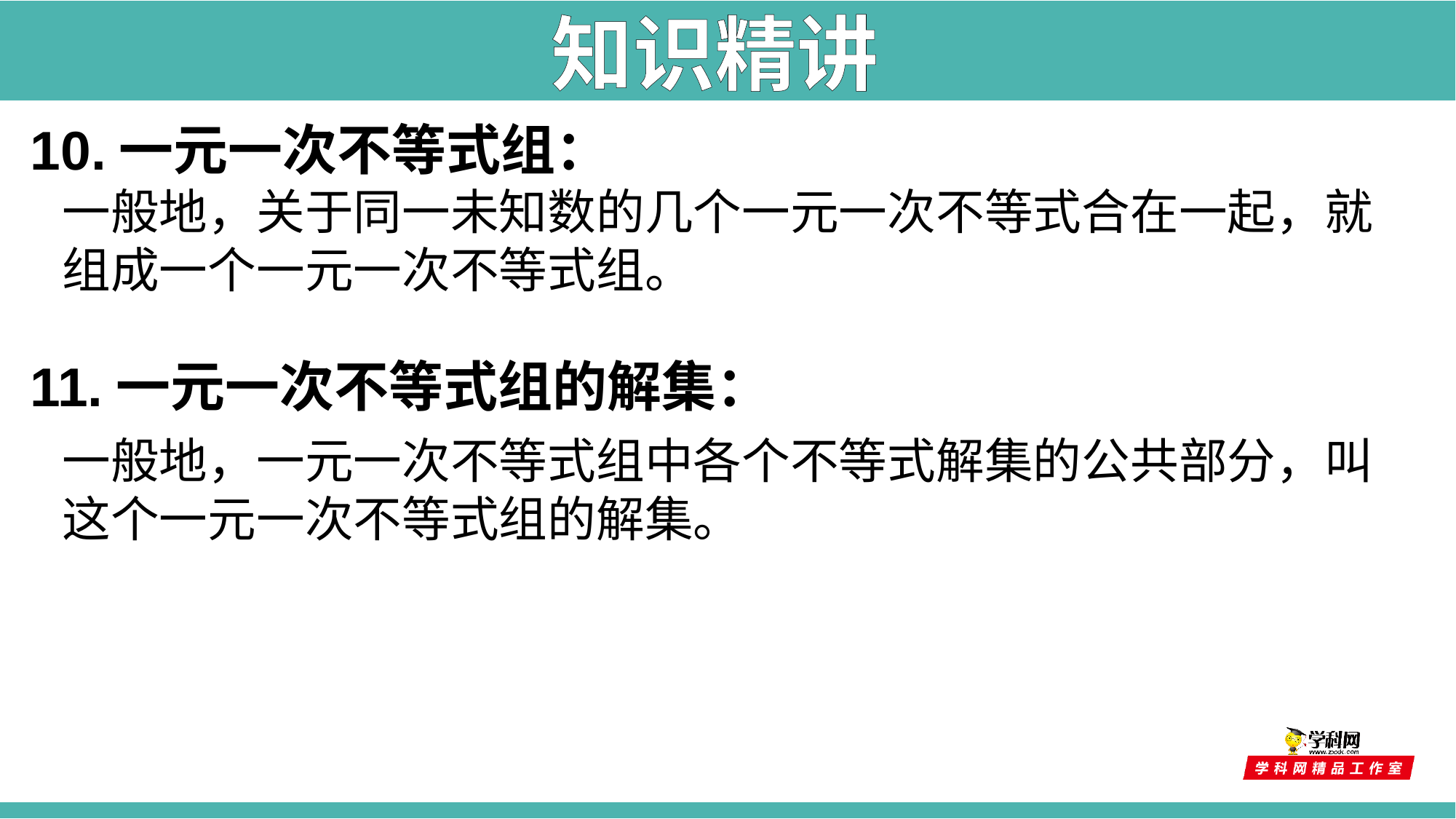

知识精讲
10.一元一次不等式组：
一般地，关于同一未知数的几个一元一次不等式合在一起，就组成一个一元一次不等式组。
11.一元一次不等式组的解集：
一般地，一元一次不等式组中各个不等式解集的公共部分，叫这个一元一次不等式组的解集。